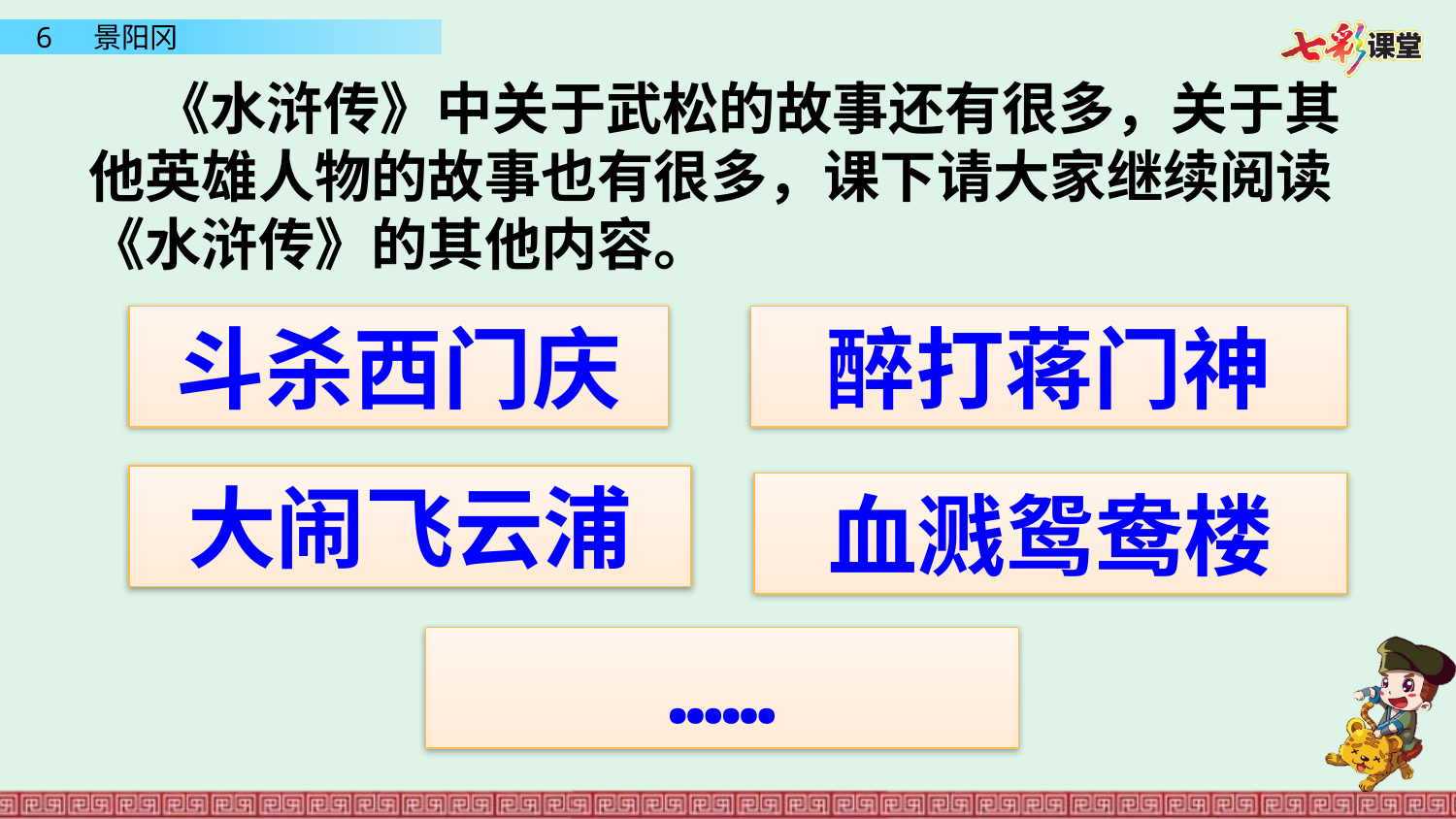

《水浒传》中关于武松的故事还有很多，关于其他英雄人物的故事也有很多，课下请大家继续阅读《水浒传》的其他内容。
醉打蒋门神
斗杀西门庆
大闹飞云浦
血溅鸳鸯楼
……